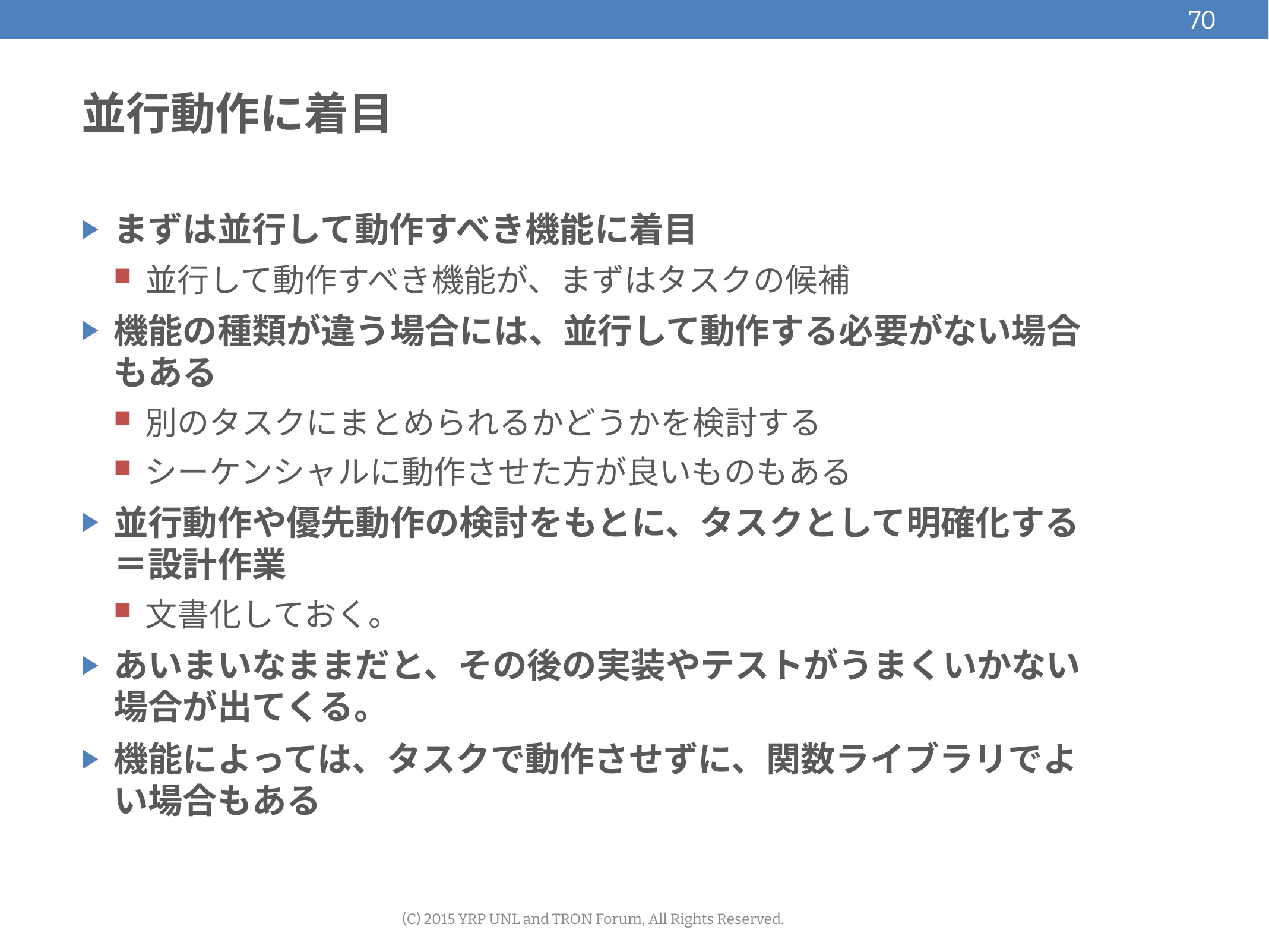

70
# 並行動作に着目
まずは並行して動作すべき機能に着目
並行して動作すべき機能が、まずはタスクの候補
機能の種類が違う場合には、並行して動作する必要がない場合もある
別のタスクにまとめられるかどうかを検討する
シーケンシャルに動作させた方が良いものもある
並行動作や優先動作の検討をもとに、タスクとして明確化する＝設計作業
文書化しておく。
あいまいなままだと、その後の実装やテストがうまくいかない場合が出てくる。
機能によっては、タスクで動作させずに、関数ライブラリでよい場合もある
(C) 2015 YRP UNL and TRON Forum, All Rights Reserved.